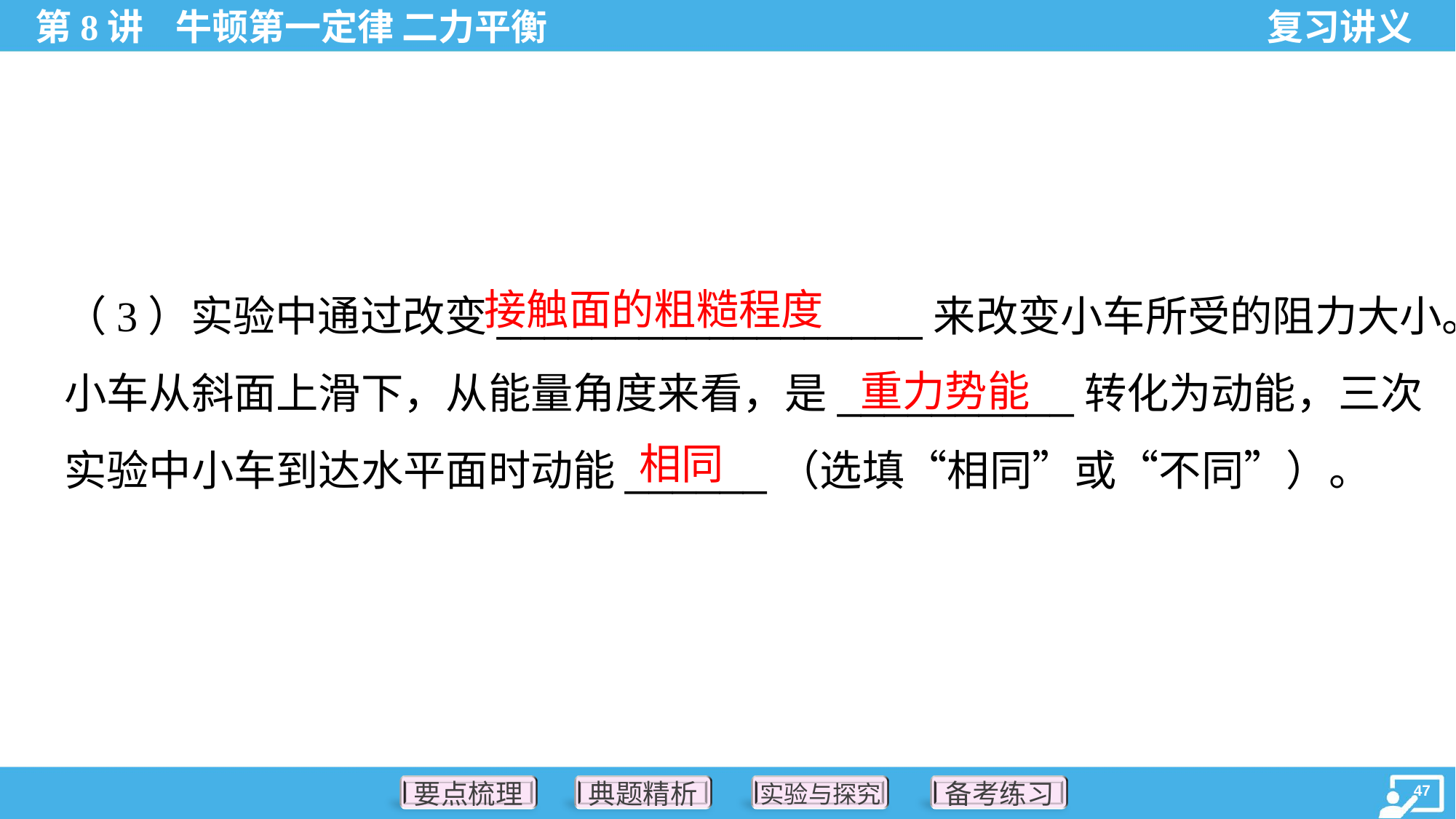

接触面的粗糙程度
（3）实验中通过改变__________________来改变小车所受的阻力大小。
小车从斜面上滑下，从能量角度来看，是__________转化为动能，三次
实验中小车到达水平面时动能______（选填“相同”或“不同”）。
重力势能
相同